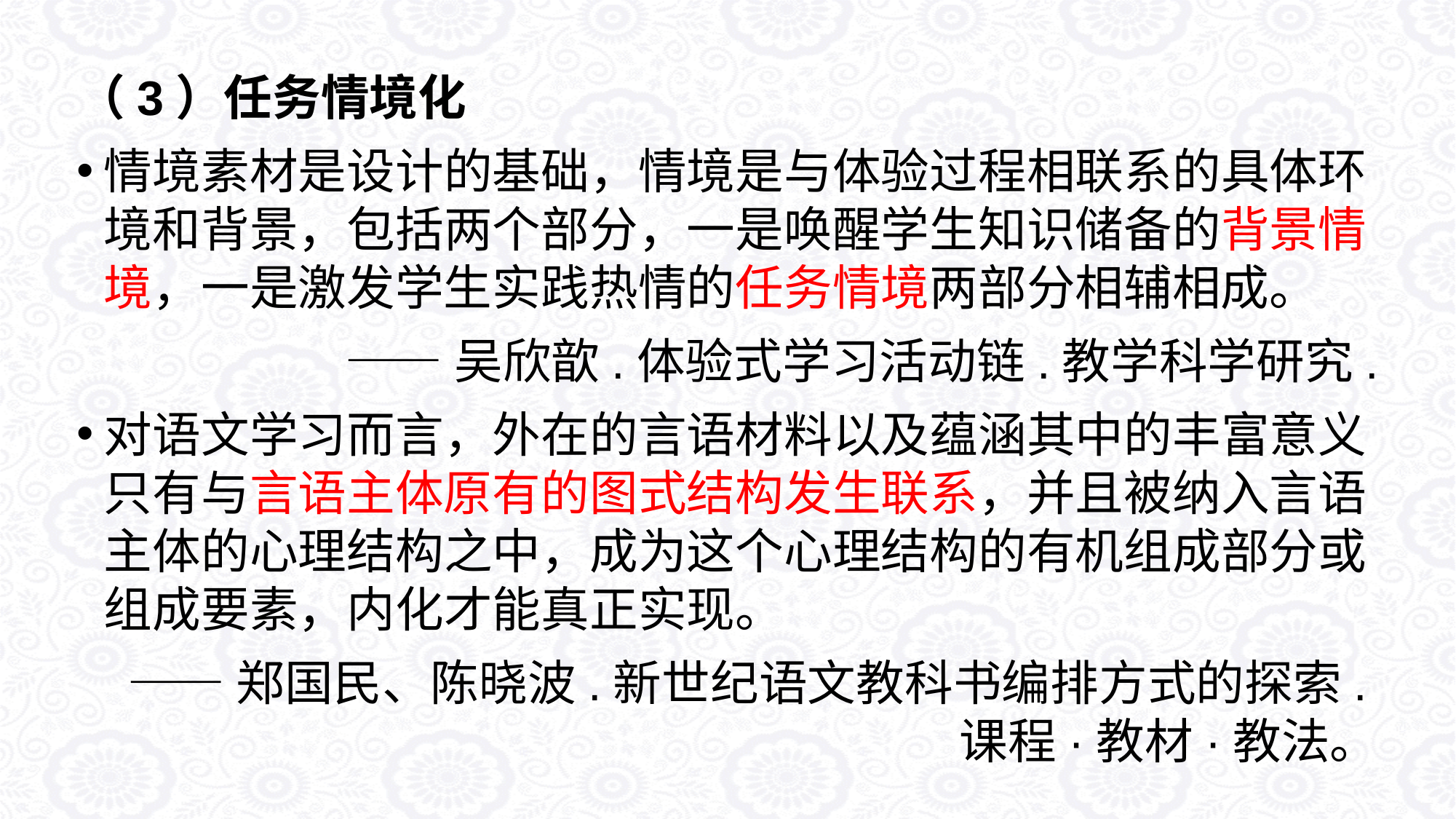

（3）任务情境化
情境素材是设计的基础，情境是与体验过程相联系的具体环境和背景，包括两个部分，一是唤醒学生知识储备的背景情境，一是激发学生实践热情的任务情境两部分相辅相成。
——吴欣歆.体验式学习活动链.教学科学研究.
对语文学习而言，外在的言语材料以及蕴涵其中的丰富意义只有与言语主体原有的图式结构发生联系，并且被纳入言语主体的心理结构之中，成为这个心理结构的有机组成部分或组成要素，内化才能真正实现。
 ——郑国民、陈晓波.新世纪语文教科书编排方式的探索.课程·教材·教法。